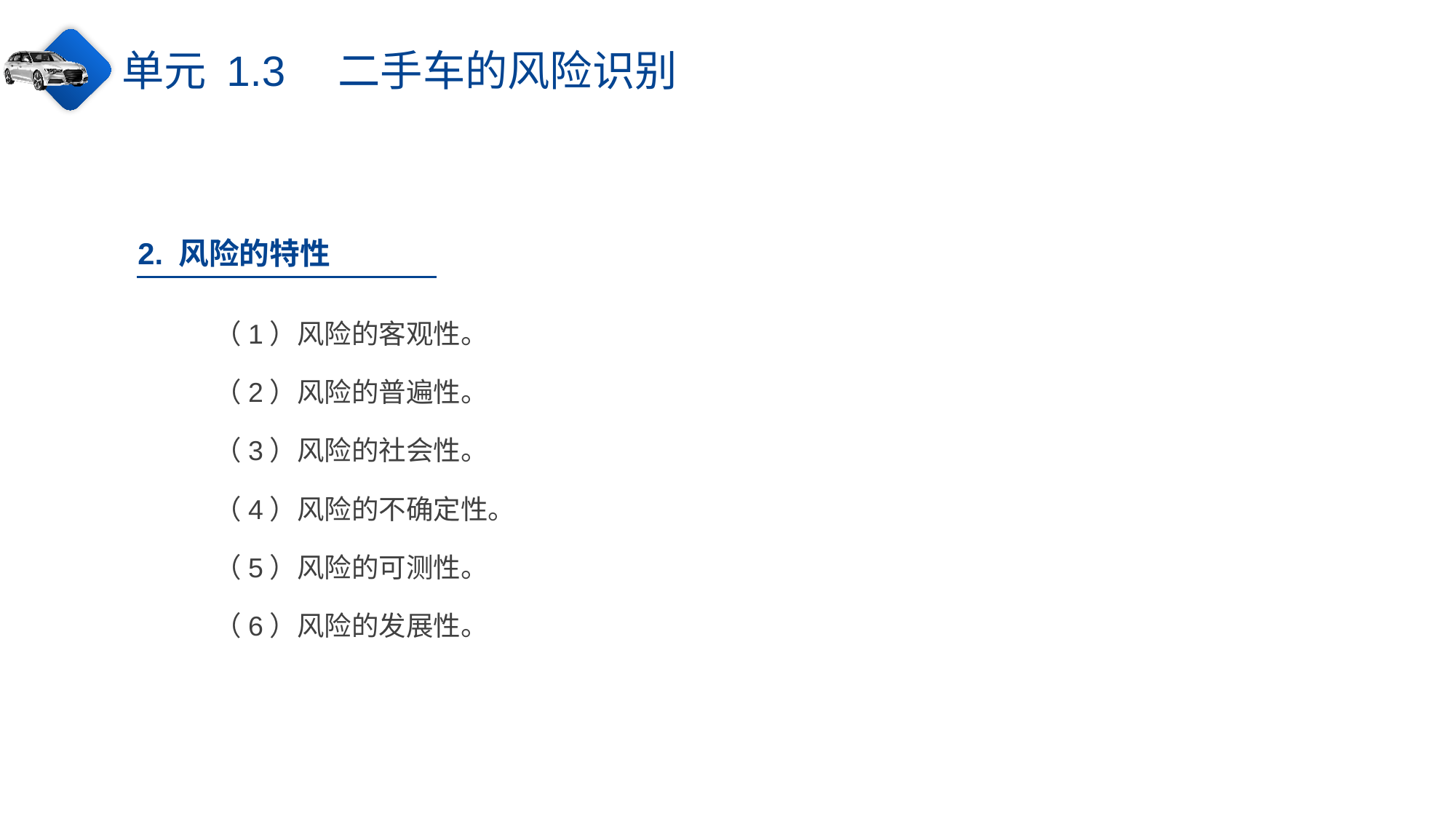

单元 1.3　二手车的风险识别
2. 风险的特性
（1）风险的客观性。
（2）风险的普遍性。
（3）风险的社会性。
（4）风险的不确定性。
（5）风险的可测性。
（6）风险的发展性。